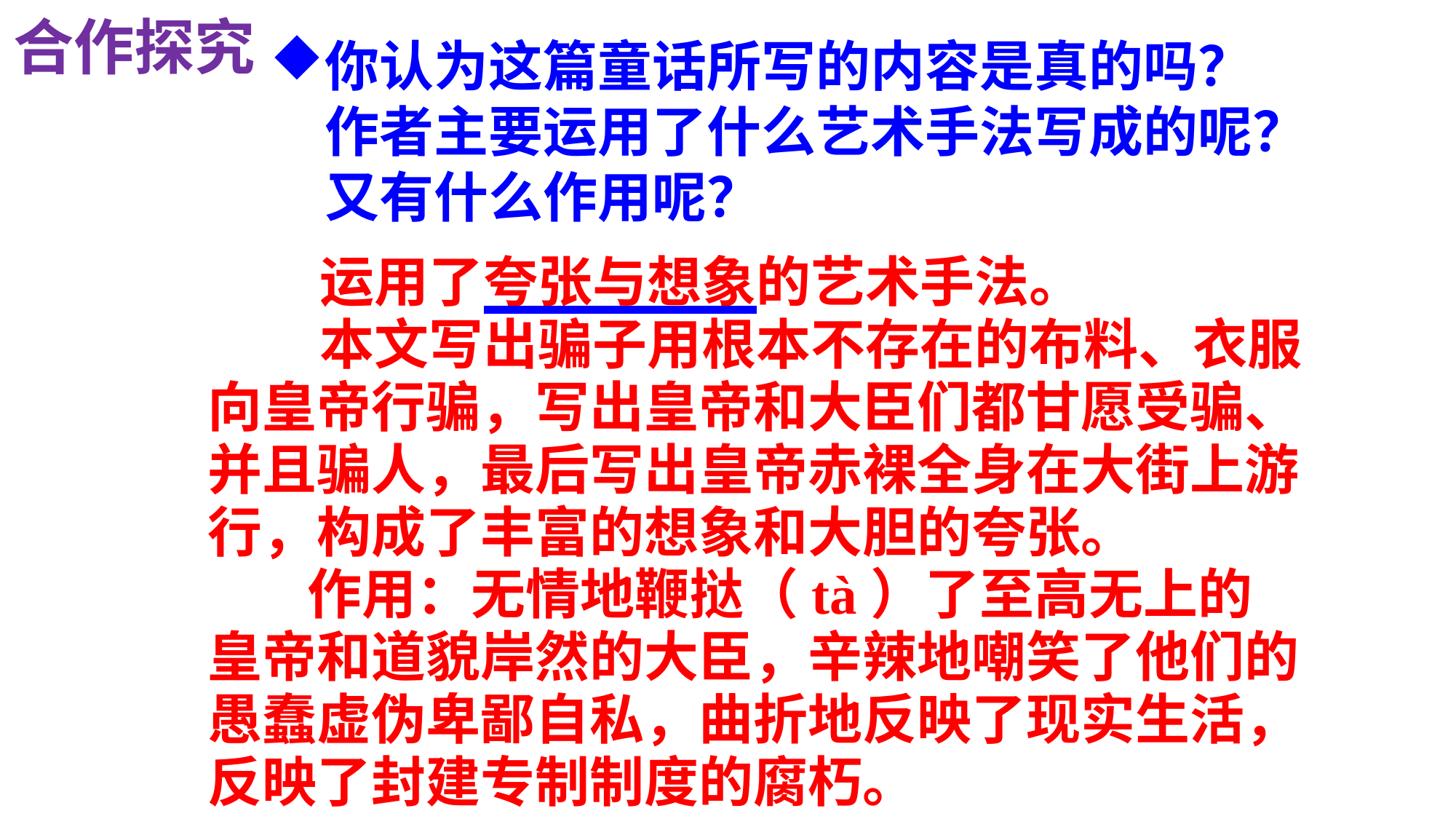

合作探究
你认为这篇童话所写的内容是真的吗？作者主要运用了什么艺术手法写成的呢？又有什么作用呢？
        运用了夸张与想象的艺术手法。
        本文写出骗子用根本不存在的布料、衣服向皇帝行骗，写出皇帝和大臣们都甘愿受骗、并且骗人，最后写出皇帝赤裸全身在大街上游行，构成了丰富的想象和大胆的夸张。
       作用：无情地鞭挞（tà）了至高无上的皇帝和道貌岸然的大臣，辛辣地嘲笑了他们的愚蠢虚伪卑鄙自私，曲折地反映了现实生活，反映了封建专制制度的腐朽。